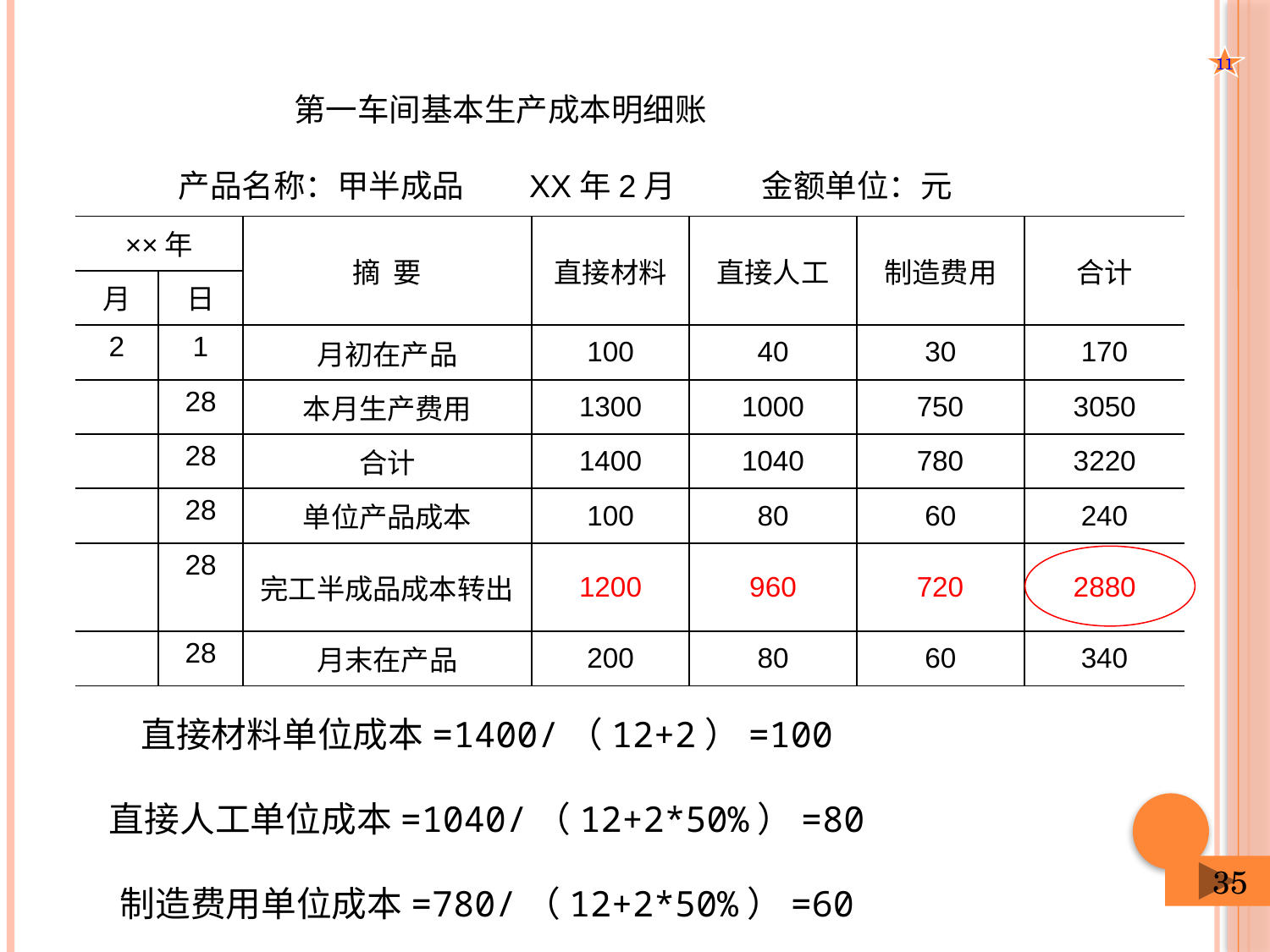

11
               第一车间基本生产成本明细账

产品名称：甲半成品        XX年2月            金额单位：元
| ××年 |  | 摘 要 | 直接材料 | 直接人工 | 制造费用 | 合计 |
| --- | --- | --- | --- | --- | --- | --- |
| 月 | 日 |  |  |  |  |  |
| 2 | 1 | 月初在产品 | 100 | 40 | 30 | 170 |
|  | 28 | 本月生产费用 | 1300 | 1000 | 750 | 3050 |
|  | 28 | 合计 | 1400 | 1040 | 780 | 3220 |
|  | 28 | 单位产品成本 | 100 | 80 | 60 | 240 |
|  | 28 | 完工半成品成本转出 | 1200 | 960 | 720 | 2880 |
|  | 28 | 月末在产品 | 200 | 80 | 60 | 340 |

直接材料单位成本=1400/（12+2）=100

直接人工单位成本=1040/（12+2*50%）=80

制造费用单位成本=780/（12+2*50%）=60
    35